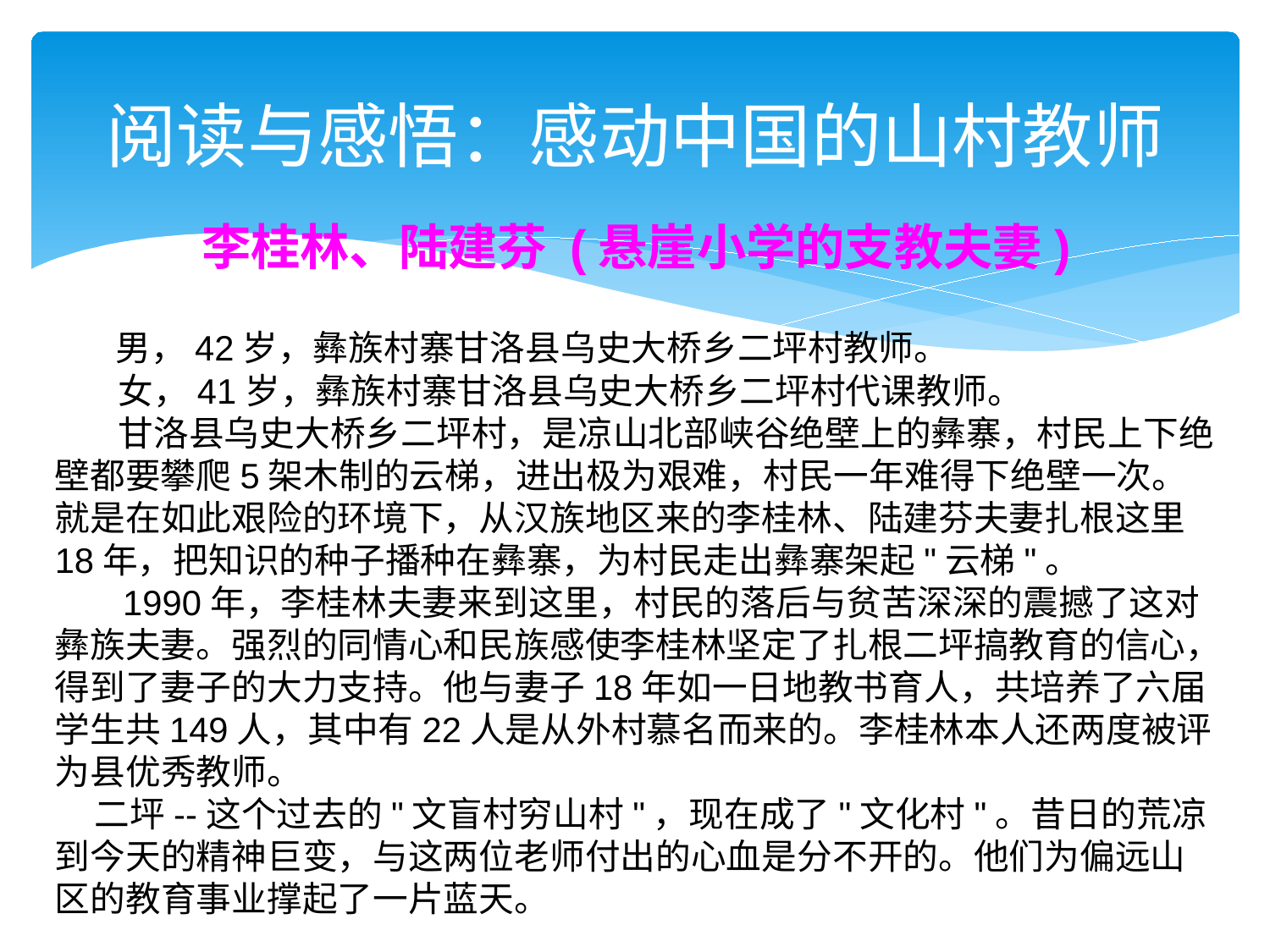

# 阅读与感悟：感动中国的山村教师
李桂林、陆建芬 (悬崖小学的支教夫妻)

       男，42岁，彝族村寨甘洛县乌史大桥乡二坪村教师。
       女，41岁，彝族村寨甘洛县乌史大桥乡二坪村代课教师。
       甘洛县乌史大桥乡二坪村，是凉山北部峡谷绝壁上的彝寨，村民上下绝壁都要攀爬5架木制的云梯，进出极为艰难，村民一年难得下绝壁一次。就是在如此艰险的环境下，从汉族地区来的李桂林、陆建芬夫妻扎根这里18年，把知识的种子播种在彝寨，为村民走出彝寨架起"云梯"。
       1990年，李桂林夫妻来到这里，村民的落后与贫苦深深的震撼了这对彝族夫妻。强烈的同情心和民族感使李桂林坚定了扎根二坪搞教育的信心，得到了妻子的大力支持。他与妻子18年如一日地教书育人，共培养了六届学生共149人，其中有22人是从外村慕名而来的。李桂林本人还两度被评为县优秀教师。
    二坪--这个过去的"文盲村穷山村"，现在成了"文化村"。昔日的荒凉到今天的精神巨变，与这两位老师付出的心血是分不开的。他们为偏远山区的教育事业撑起了一片蓝天。